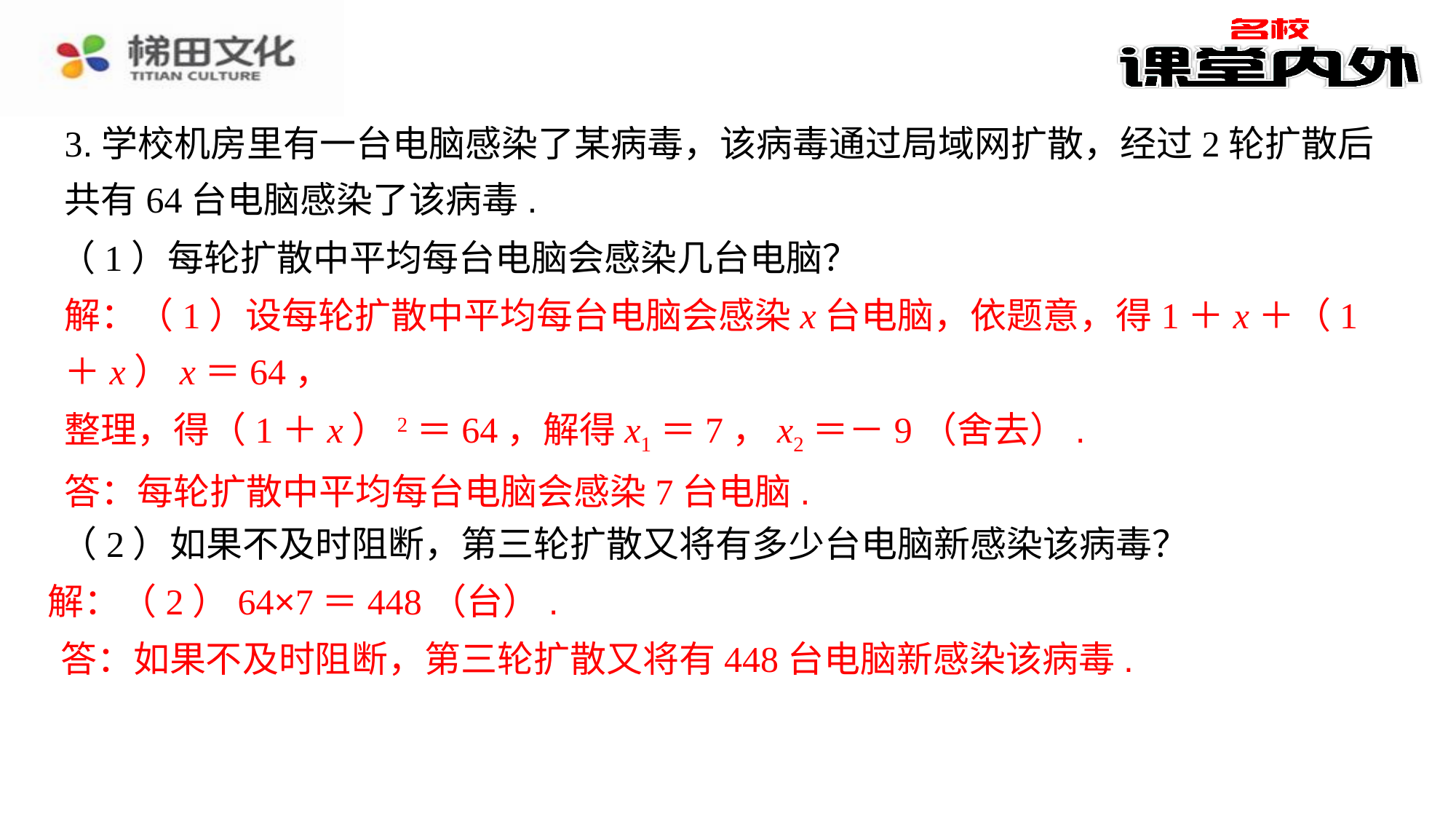

3.学校机房里有一台电脑感染了某病毒，该病毒通过局域网扩散，经过2轮扩散后共有64台电脑感染了该病毒.
（1）每轮扩散中平均每台电脑会感染几台电脑？
解：（1）设每轮扩散中平均每台电脑会感染x台电脑，依题意，得1＋x＋（1＋x）x＝64，
整理，得（1＋x）2＝64，解得x1＝7，x2＝－9（舍去）.
答：每轮扩散中平均每台电脑会感染7台电脑.
（2）如果不及时阻断，第三轮扩散又将有多少台电脑新感染该病毒？
解：（2）64×7＝448（台）.
答：如果不及时阻断，第三轮扩散又将有448台电脑新感染该病毒.